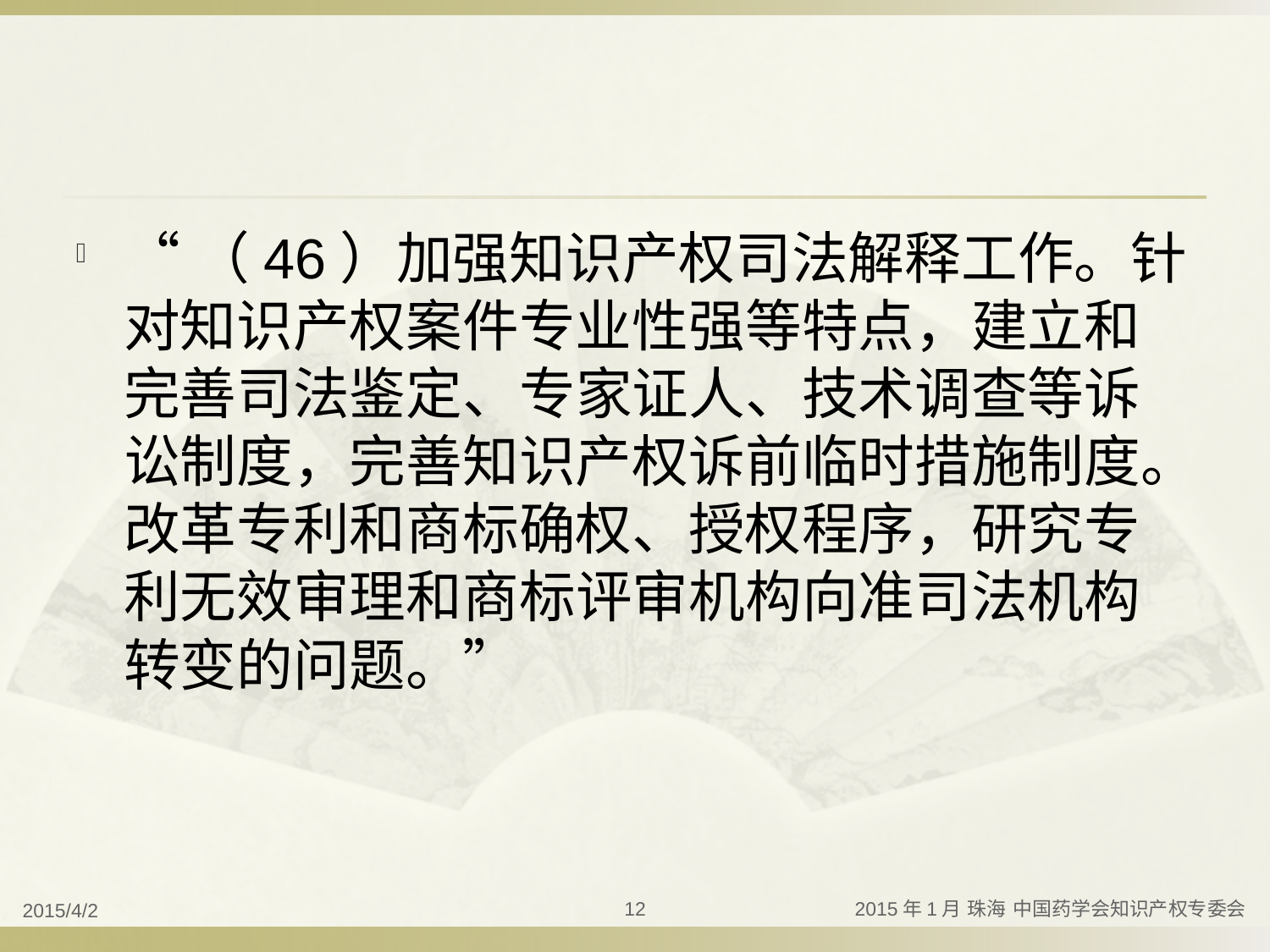

#
“（46）加强知识产权司法解释工作。针对知识产权案件专业性强等特点，建立和完善司法鉴定、专家证人、技术调查等诉讼制度，完善知识产权诉前临时措施制度。改革专利和商标确权、授权程序，研究专利无效审理和商标评审机构向准司法机构转变的问题。”
2015/4/2
12
2015年1月 珠海 中国药学会知识产权专委会